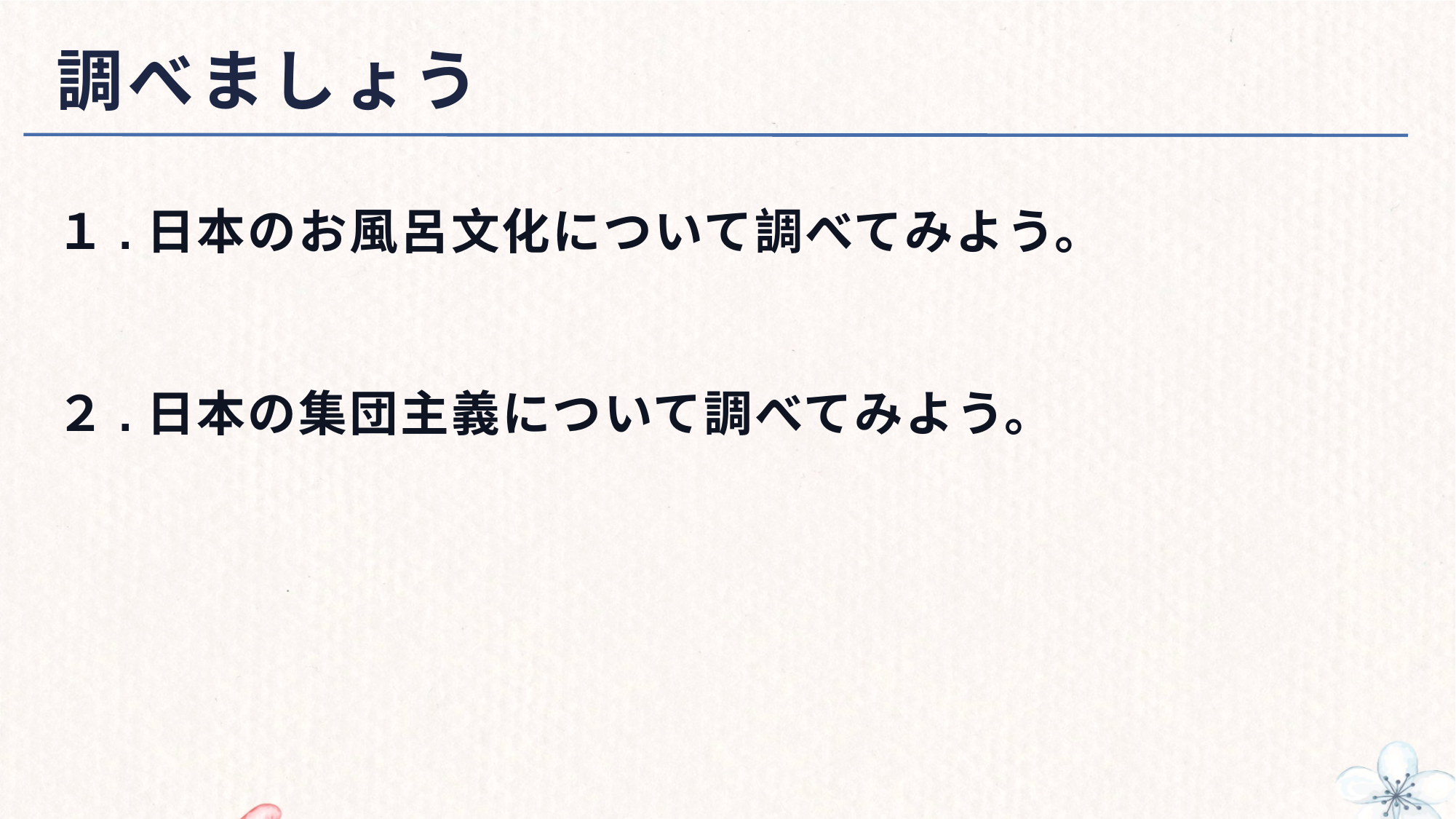

# 調べましょう
１.日本のお風呂文化について調べてみよう。

２.日本の集団主義について調べてみよう。